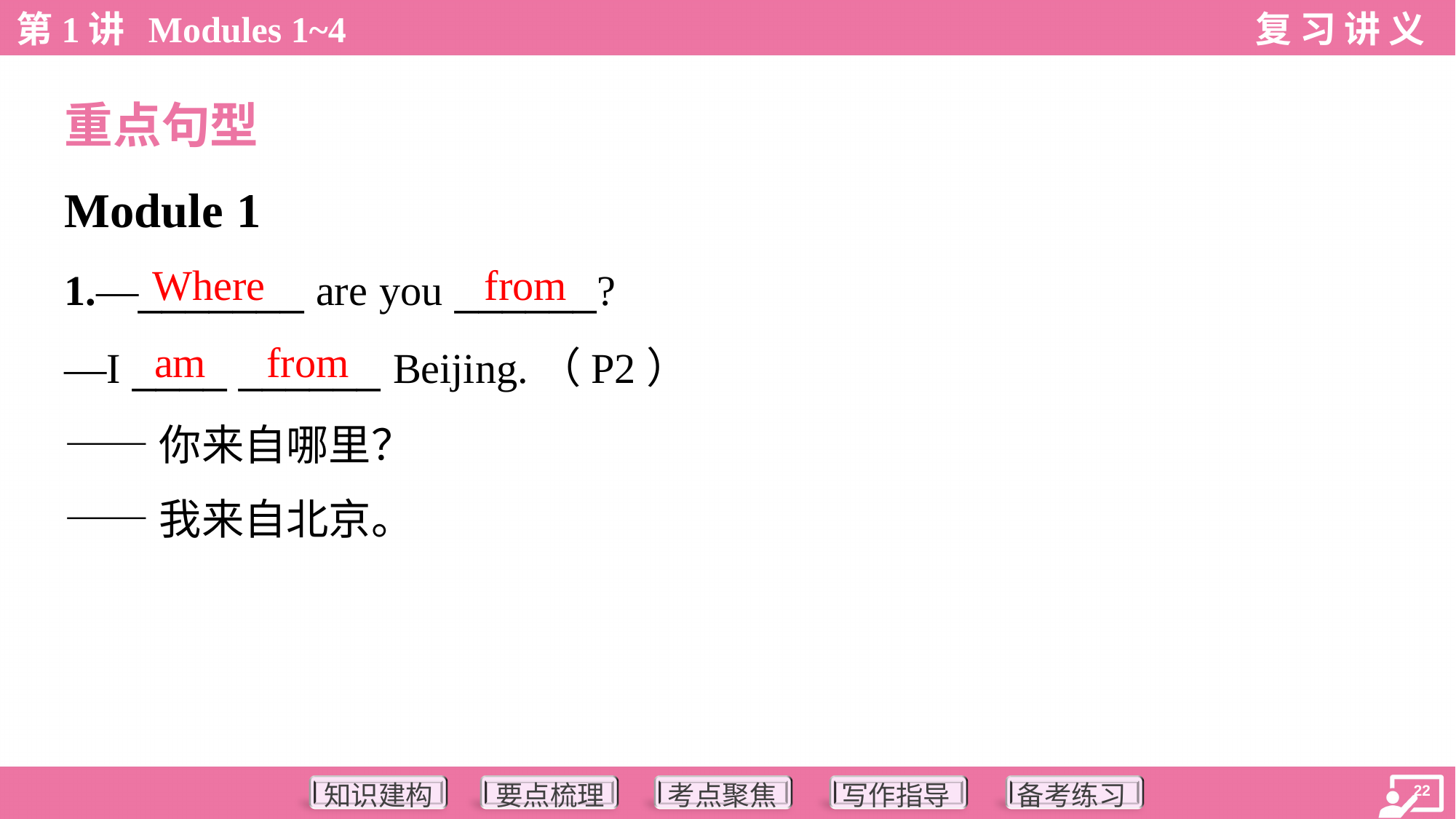

重点句型
Module 1
Where
from
1.—_______ are you ______?
—I ____ ______ Beijing.（P2）
——你来自哪里？
——我来自北京。
am
from